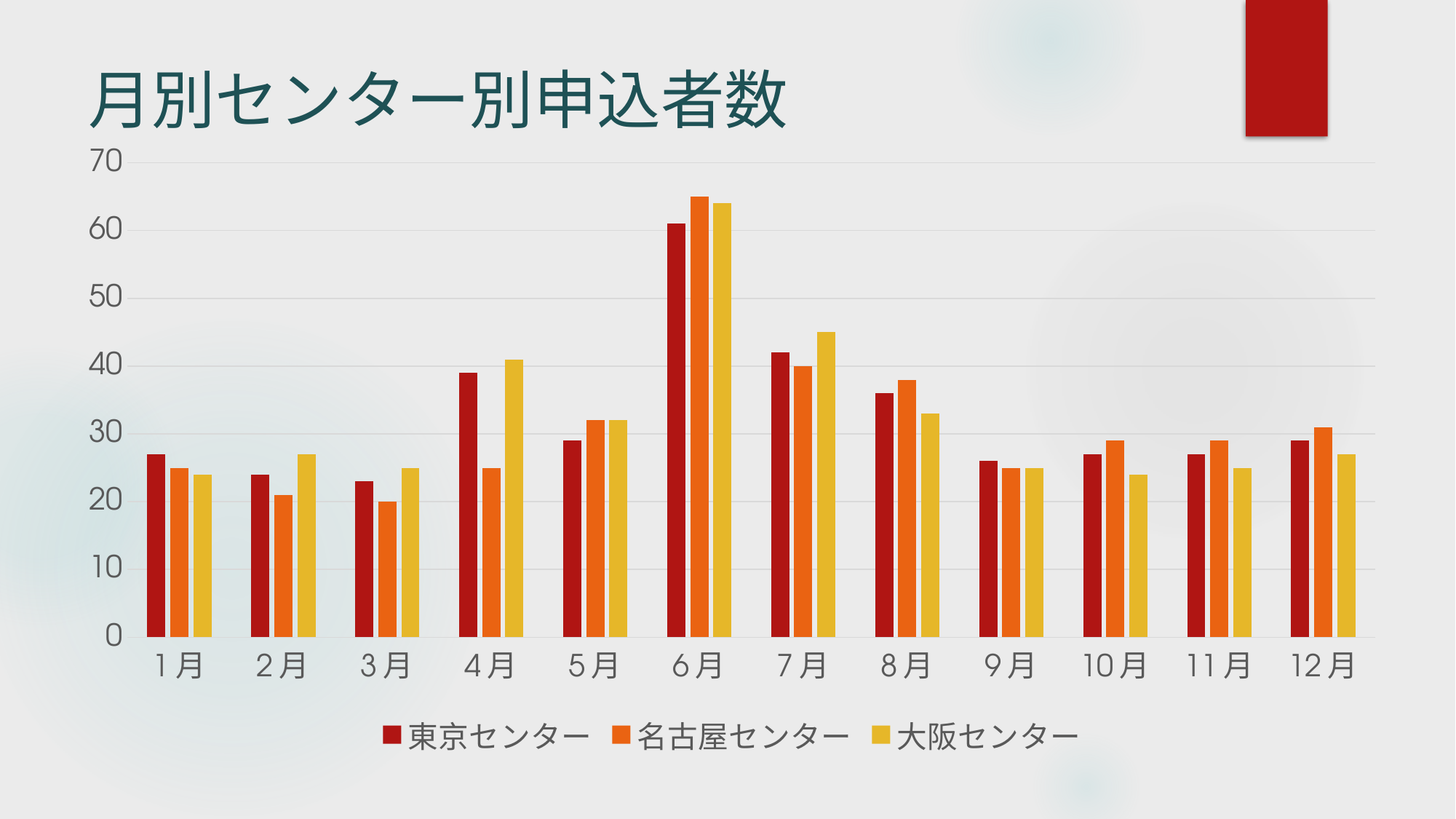

# 月別センター別申込者数

### Chart

| Category | 東京センター | 名古屋センター | 大阪センター |
|---|---|---|---|
| 1月 | 27.0 | 25.0 | 24.0 |
| 2月 | 24.0 | 21.0 | 27.0 |
| 3月 | 23.0 | 20.0 | 25.0 |
| 4月 | 39.0 | 25.0 | 41.0 |
| 5月 | 29.0 | 32.0 | 32.0 |
| 6月 | 61.0 | 65.0 | 64.0 |
| 7月 | 42.0 | 40.0 | 45.0 |
| 8月 | 36.0 | 38.0 | 33.0 |
| 9月 | 26.0 | 25.0 | 25.0 |
| 10月 | 27.0 | 29.0 | 24.0 |
| 11月 | 27.0 | 29.0 | 25.0 |
| 12月 | 29.0 | 31.0 | 27.0 |